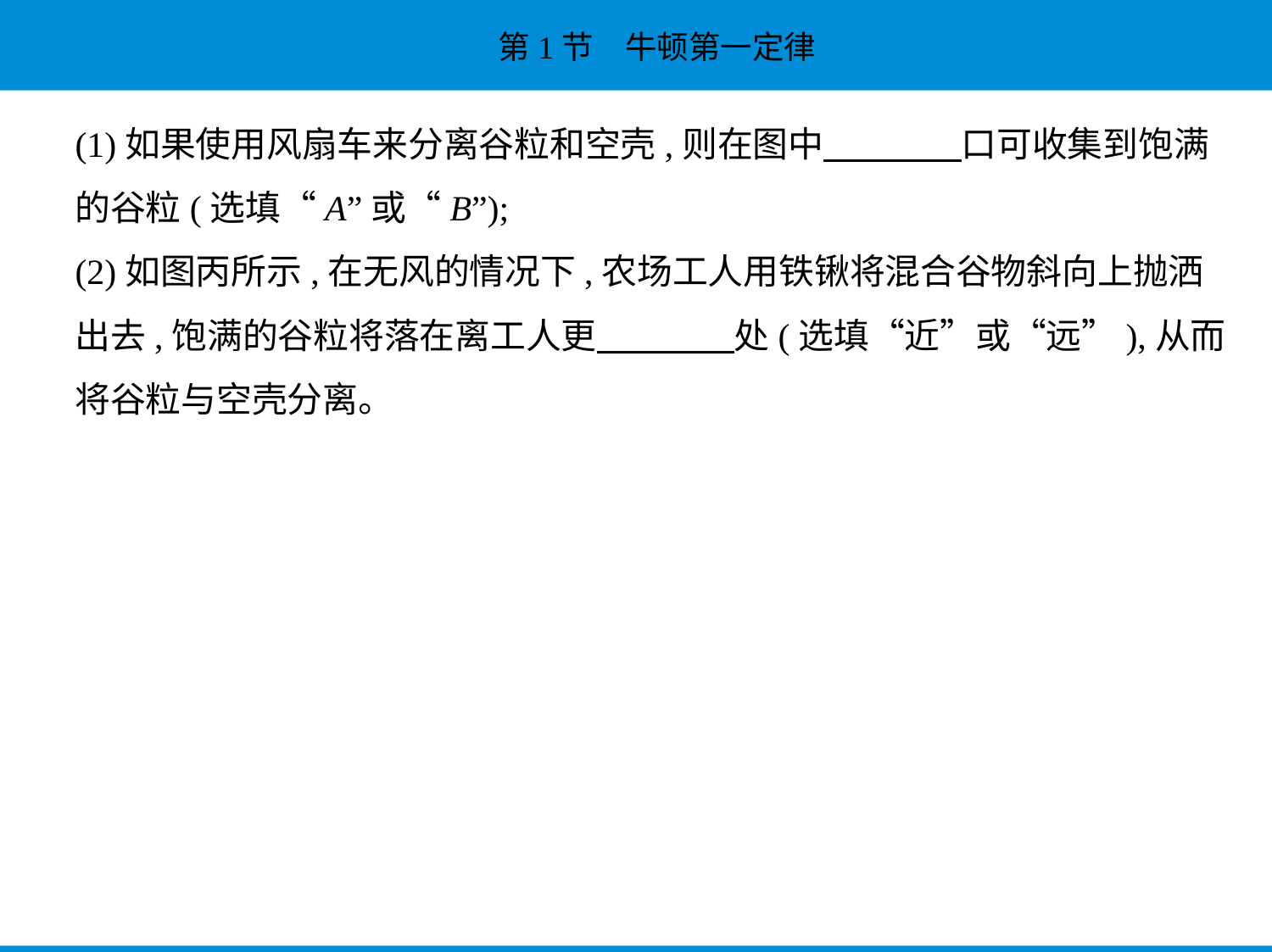

(1)如果使用风扇车来分离谷粒和空壳,则在图中　　　    口可收集到饱满
的谷粒(选填“A”或“B”);
(2)如图丙所示,在无风的情况下,农场工人用铁锹将混合谷物斜向上抛洒
出去,饱满的谷粒将落在离工人更　　　    处(选填“近”或“远”),从而
将谷粒与空壳分离。